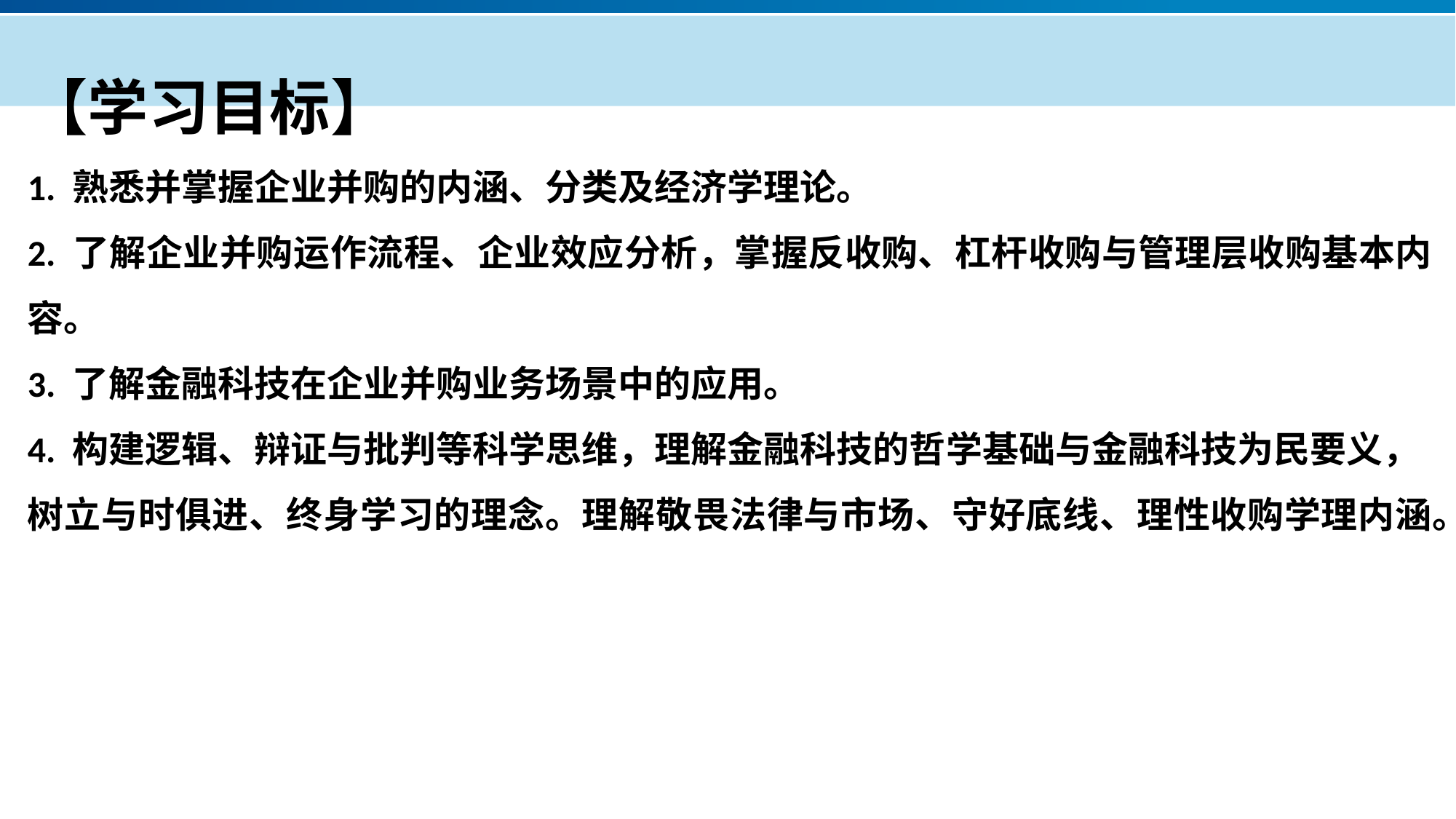

【学习目标】
1. 熟悉并掌握企业并购的内涵、分类及经济学理论。
2. 了解企业并购运作流程、企业效应分析，掌握反收购、杠杆收购与管理层收购基本内容。
3. 了解金融科技在企业并购业务场景中的应用。
4. 构建逻辑、辩证与批判等科学思维，理解金融科技的哲学基础与金融科技为民要义，
树立与时俱进、终身学习的理念。理解敬畏法律与市场、守好底线、理性收购学理内涵。
产品服务
公司优势
公司简介
产品系列
品牌优势
企业愿景
主打产品
团队组织
核心竞争力
人才优势
联系方式
历程荣誉
售后支持
商业模式
期待合作